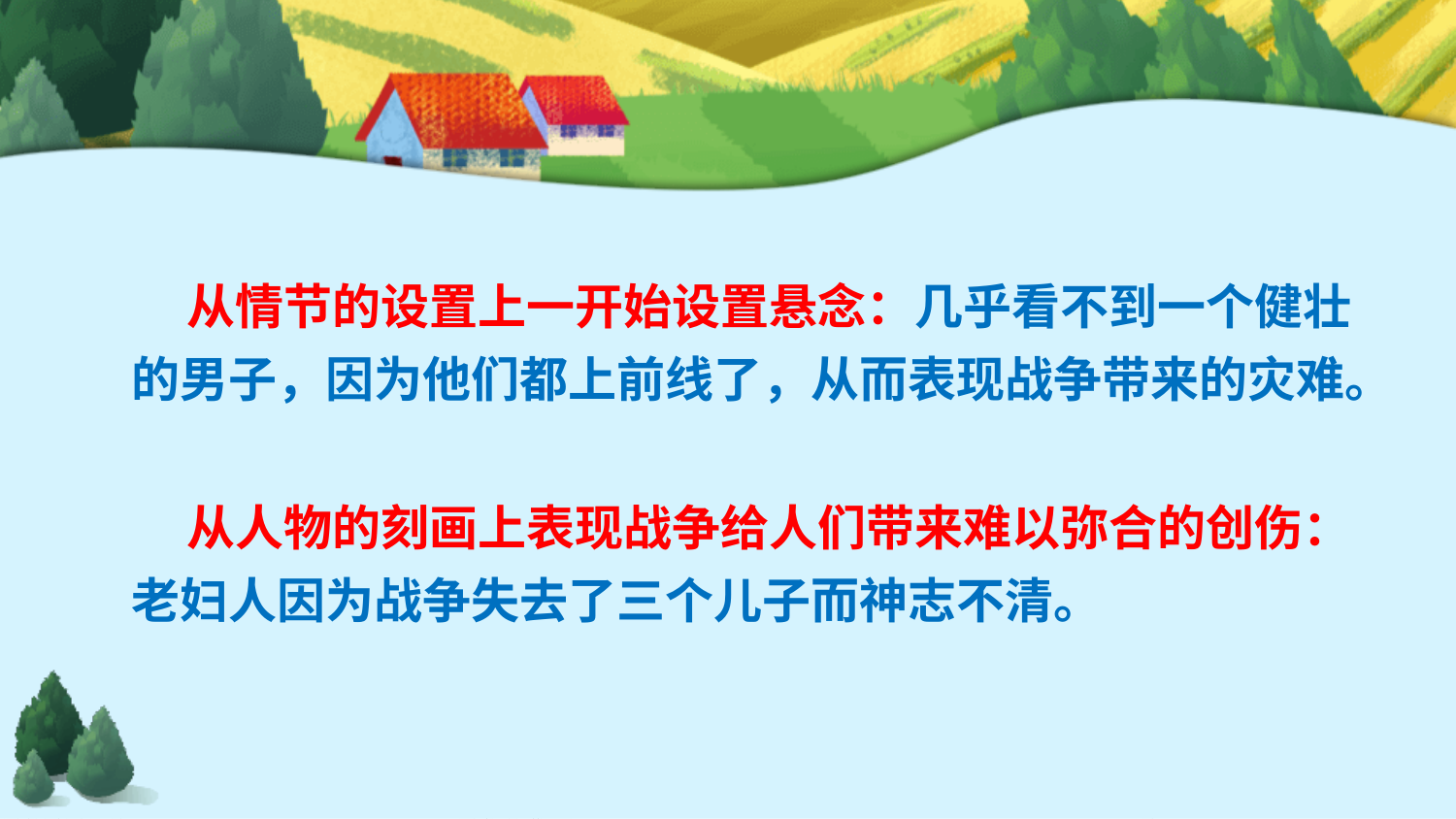

从情节的设置上一开始设置悬念：几乎看不到一个健壮的男子，因为他们都上前线了，从而表现战争带来的灾难。
    从人物的刻画上表现战争给人们带来难以弥合的创伤：老妇人因为战争失去了三个儿子而神志不清。